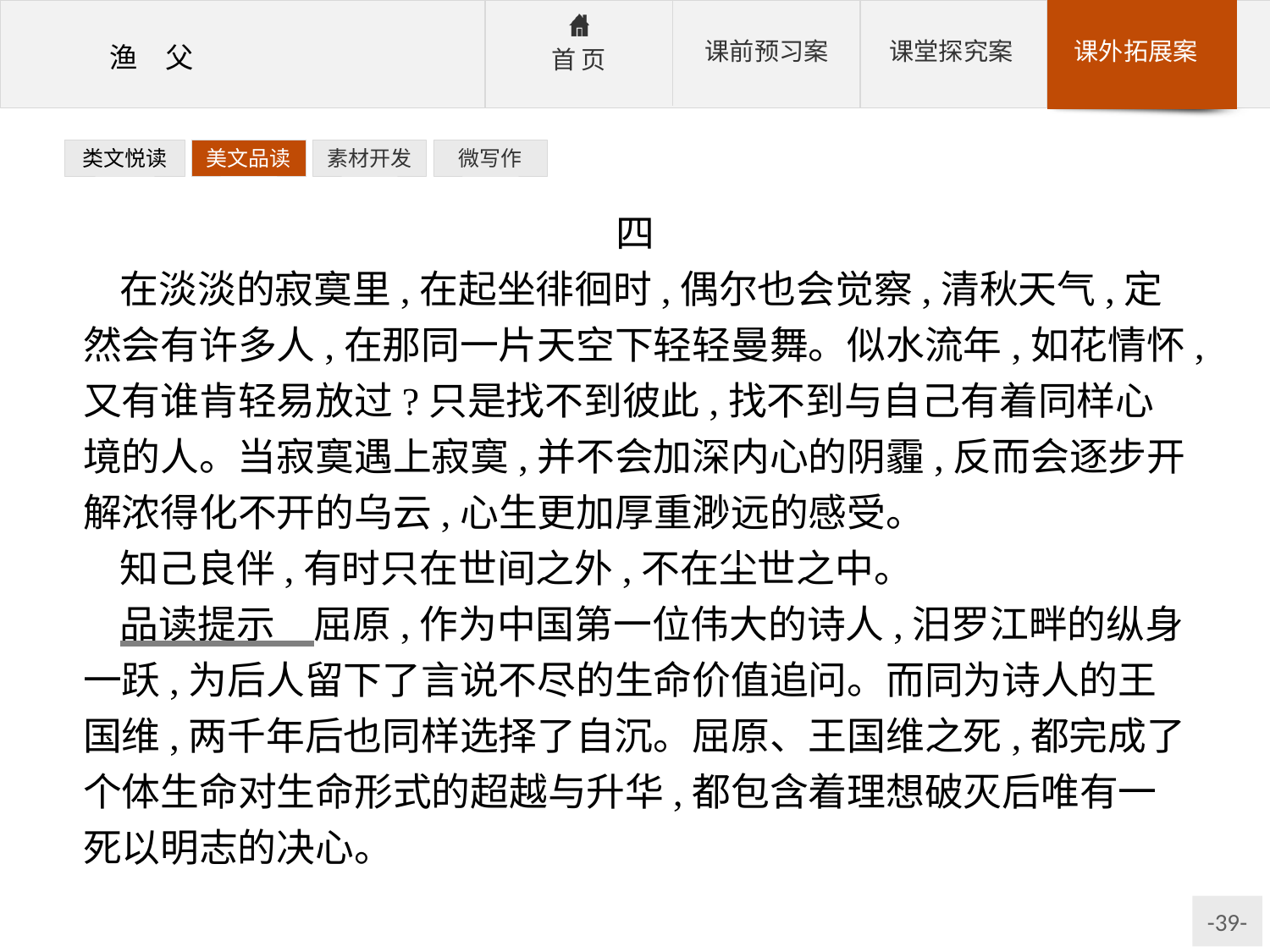

类文悦读
美文品读
素材开发
微写作
四
在淡淡的寂寞里,在起坐徘徊时,偶尔也会觉察,清秋天气,定然会有许多人,在那同一片天空下轻轻曼舞。似水流年,如花情怀,又有谁肯轻易放过?只是找不到彼此,找不到与自己有着同样心境的人。当寂寞遇上寂寞,并不会加深内心的阴霾,反而会逐步开解浓得化不开的乌云,心生更加厚重渺远的感受。
知己良伴,有时只在世间之外,不在尘世之中。
品读提示　屈原,作为中国第一位伟大的诗人,汨罗江畔的纵身一跃,为后人留下了言说不尽的生命价值追问。而同为诗人的王国维,两千年后也同样选择了自沉。屈原、王国维之死,都完成了个体生命对生命形式的超越与升华,都包含着理想破灭后唯有一死以明志的决心。